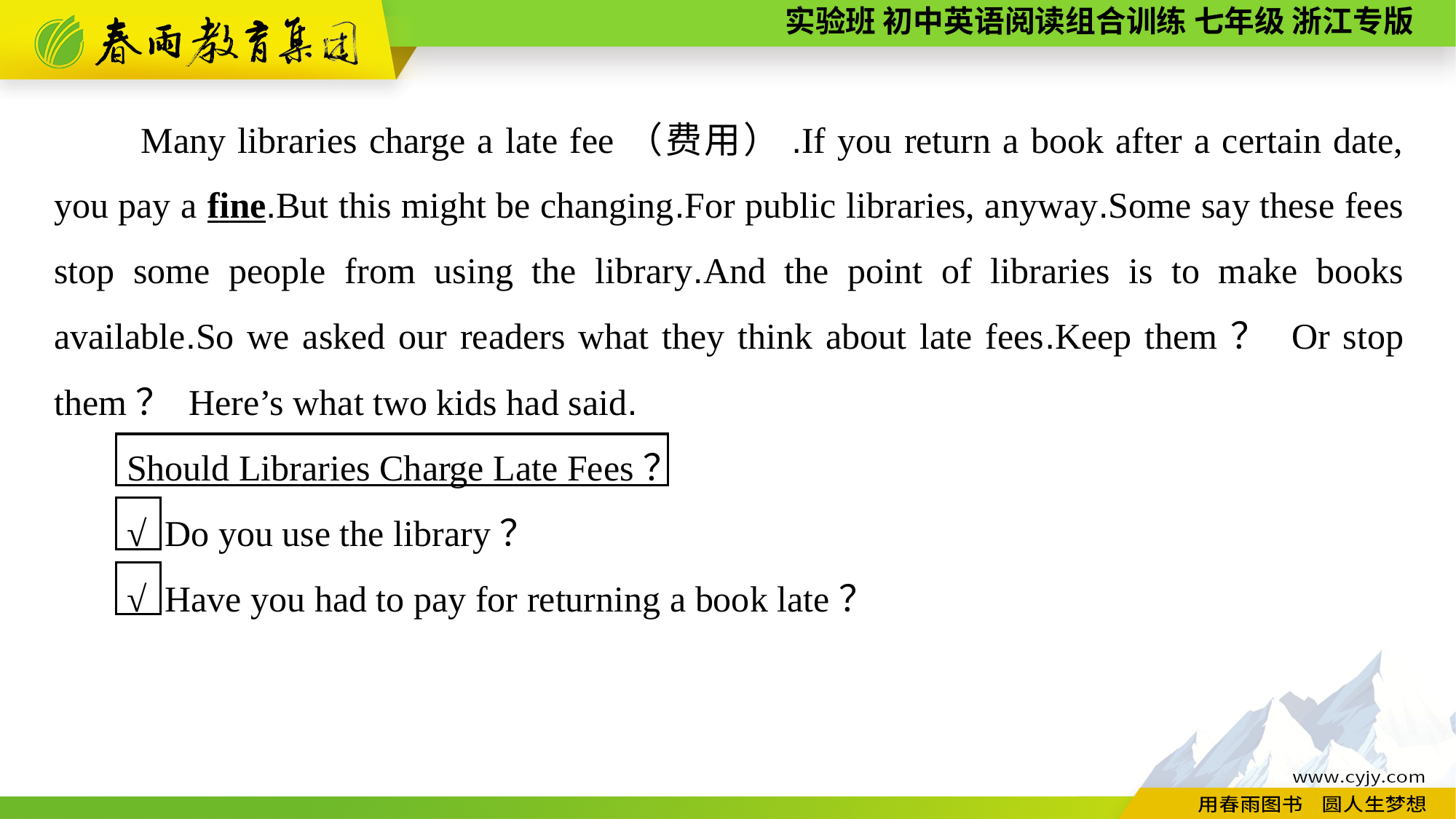

Many libraries charge a late fee（费用）.If you return a book after a certain date, you pay a fine.But this might be changing.For public libraries, anyway.Some say these fees stop some people from using the library.And the point of libraries is to make books available.So we asked our readers what they think about late fees.Keep them？ Or stop them？ Here’s what two kids had said.
Should Libraries Charge Late Fees？
√  Do you use the library？
√  Have you had to pay for returning a book late？